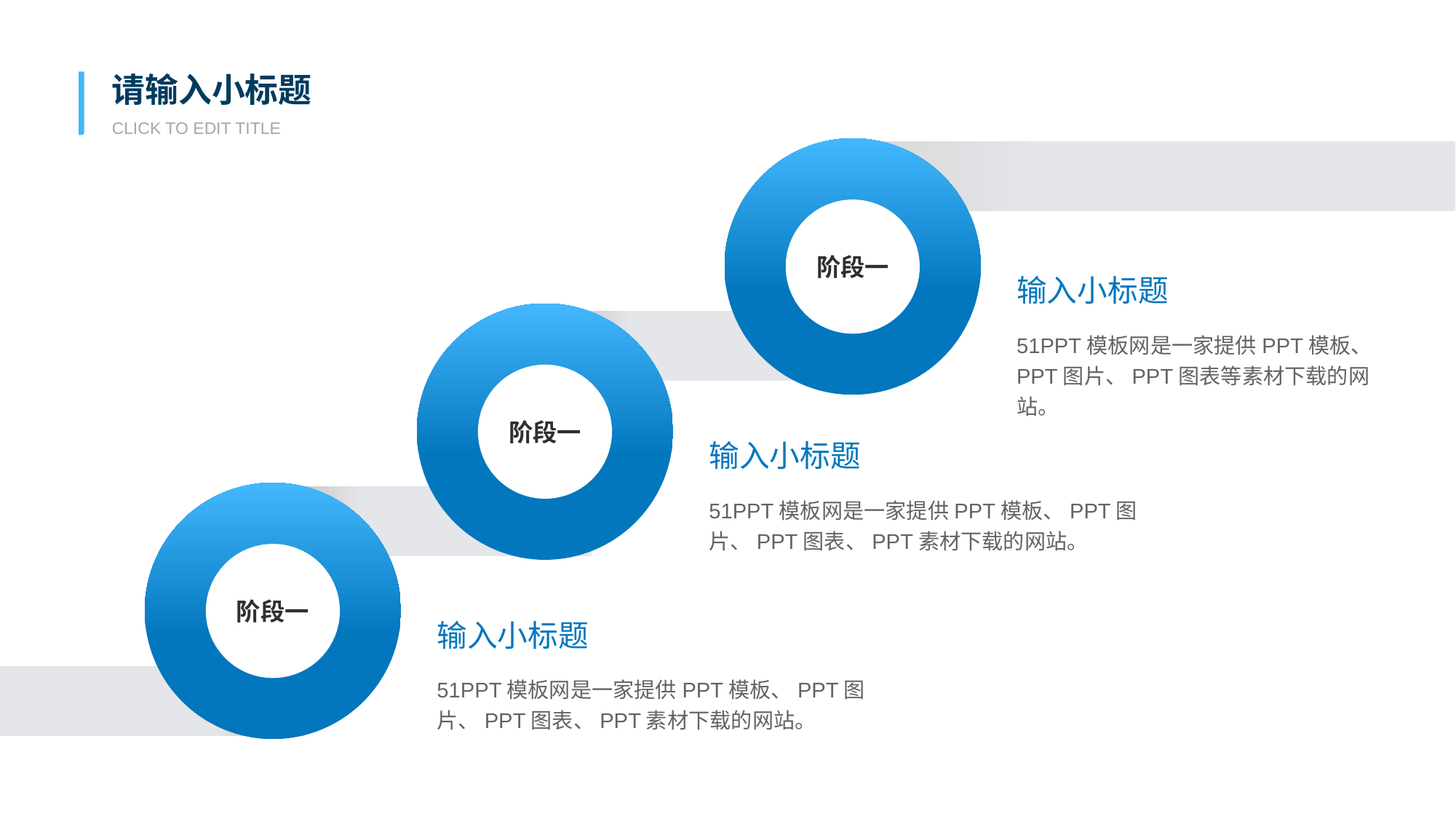

请输入小标题
# Click to edit title

阶段一
输入小标题
51PPT模板网是一家提供PPT模板、PPT图片、PPT图表等素材下载的网站。

阶段一
输入小标题
51PPT模板网是一家提供PPT模板、PPT图片、PPT图表、PPT素材下载的网站。

阶段一
输入小标题
51PPT模板网是一家提供PPT模板、PPT图片、PPT图表、PPT素材下载的网站。